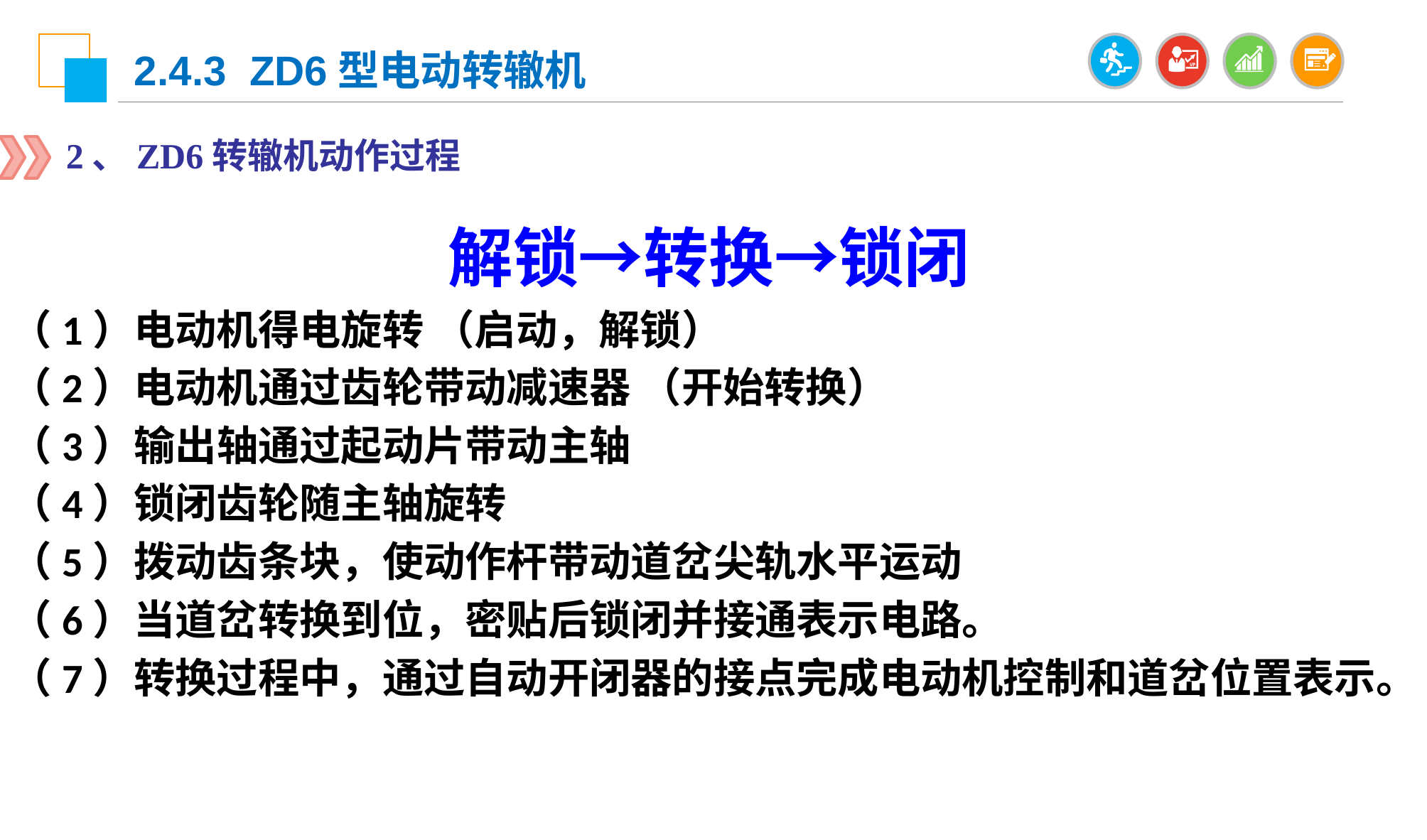

2.4.3  ZD6型电动转辙机
2、ZD6转辙机动作过程

解锁→转换→锁闭
（1）电动机得电旋转 （启动，解锁）
（2）电动机通过齿轮带动减速器 （开始转换）
（3）输出轴通过起动片带动主轴
（4）锁闭齿轮随主轴旋转
（5）拨动齿条块，使动作杆带动道岔尖轨水平运动
（6）当道岔转换到位，密贴后锁闭并接通表示电路。
（7）转换过程中，通过自动开闭器的接点完成电动机控制和道岔位置表示。